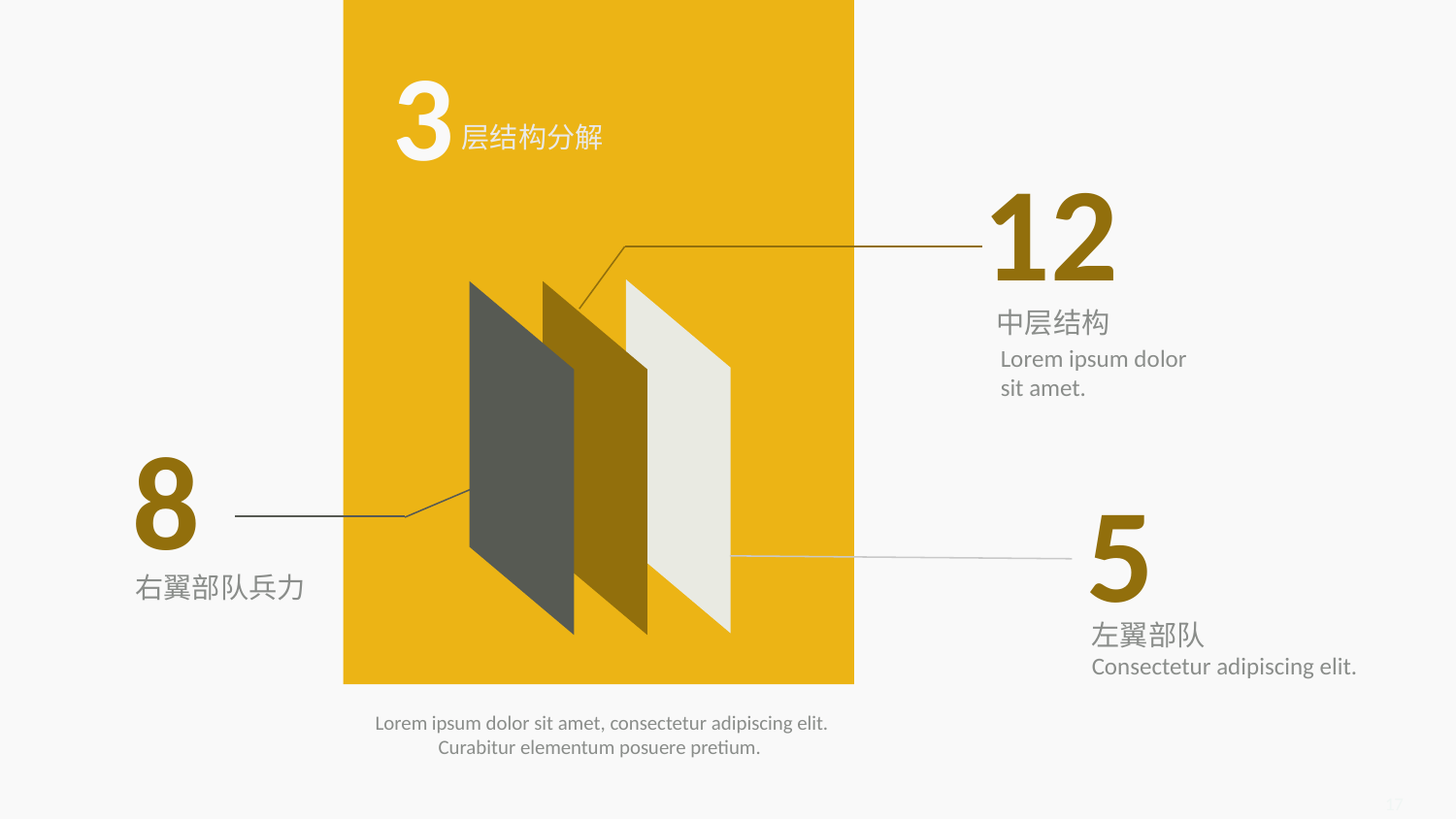

3
层结构分解
12
中层结构

Lorem ipsum dolor sit amet.

8

5

右翼部队兵力
左翼部队
Consectetur adipiscing elit.
Lorem ipsum dolor sit amet, consectetur adipiscing elit. Curabitur elementum posuere pretium.